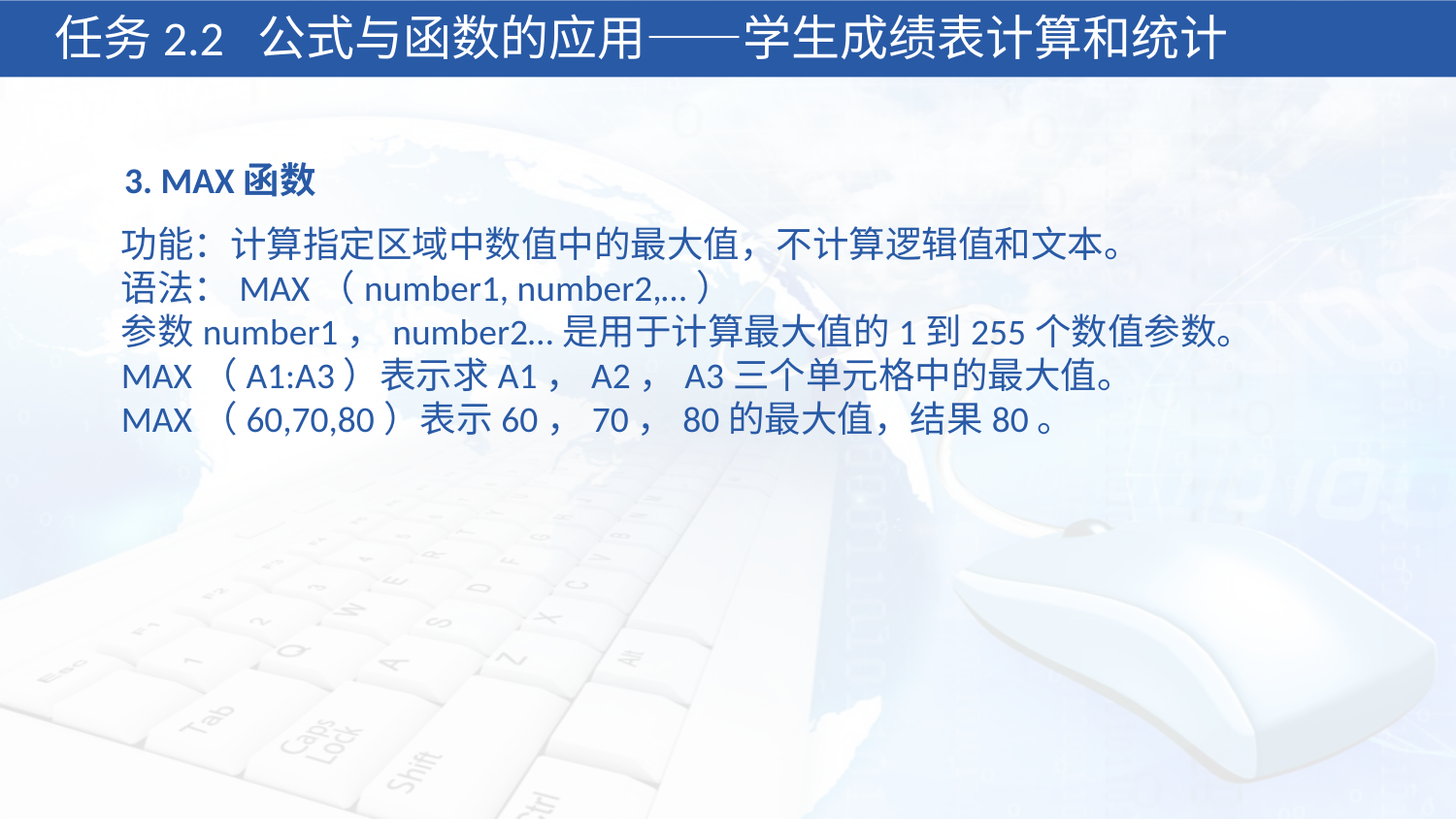

任务2.2  公式与函数的应用——学生成绩表计算和统计
3. MAX函数
功能：计算指定区域中数值中的最大值，不计算逻辑值和文本。
语法：MAX（number1, number2,…）
参数number1，number2…是用于计算最大值的1到255个数值参数。
MAX（A1:A3）表示求A1，A2，A3三个单元格中的最大值。
MAX（60,70,80）表示60，70，80的最大值，结果80。